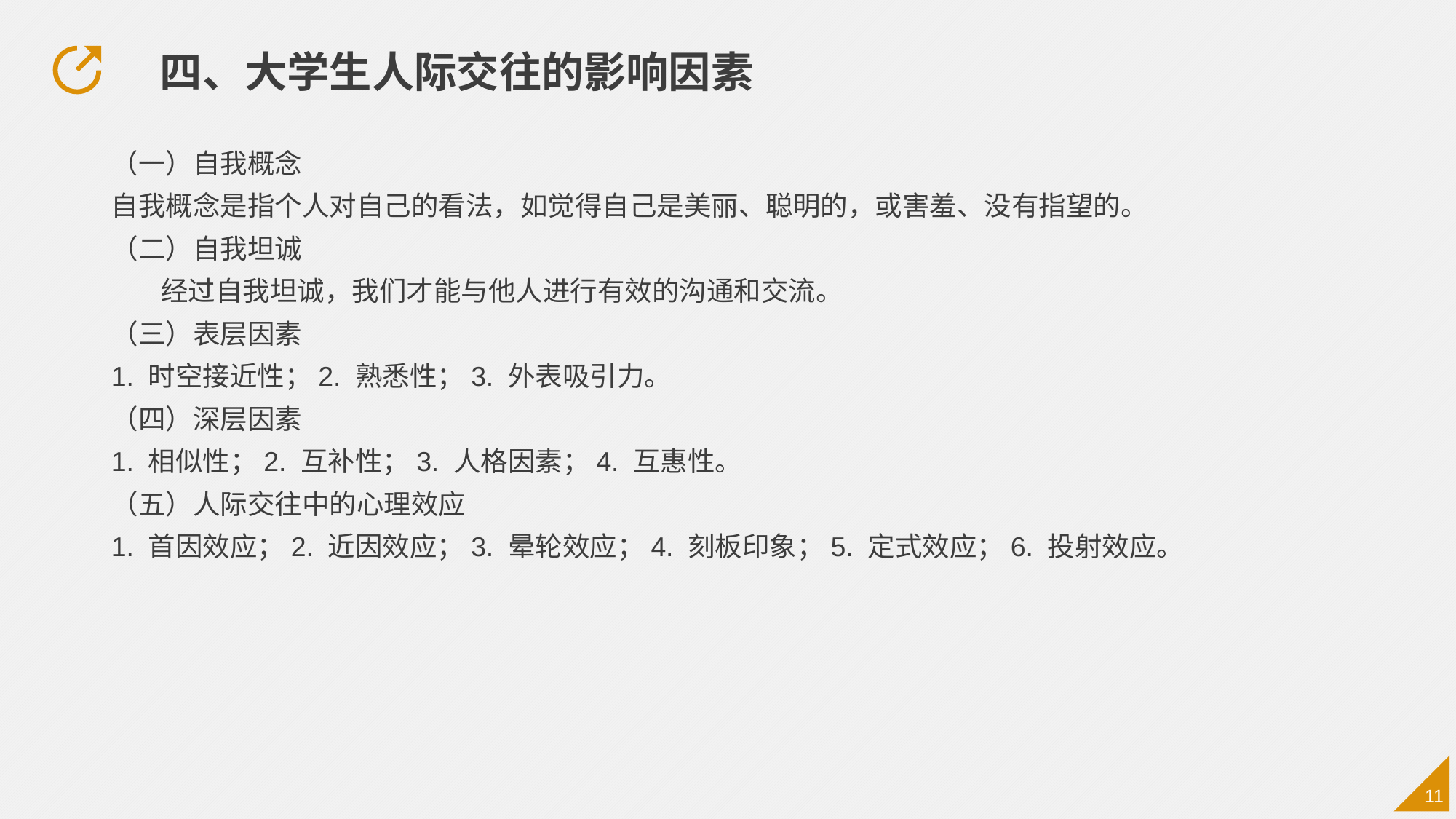

四、大学生人际交往的影响因素

（一）自我概念
自我概念是指个人对自己的看法，如觉得自己是美丽、聪明的，或害羞、没有指望的。
（二）自我坦诚
       经过自我坦诚，我们才能与他人进行有效的沟通和交流。
（三）表层因素
1. 时空接近性；2. 熟悉性；3. 外表吸引力。
（四）深层因素
1. 相似性；2. 互补性；3. 人格因素；4. 互惠性。
（五）人际交往中的心理效应
1. 首因效应；2. 近因效应；3. 晕轮效应；4. 刻板印象；5. 定式效应；6. 投射效应。